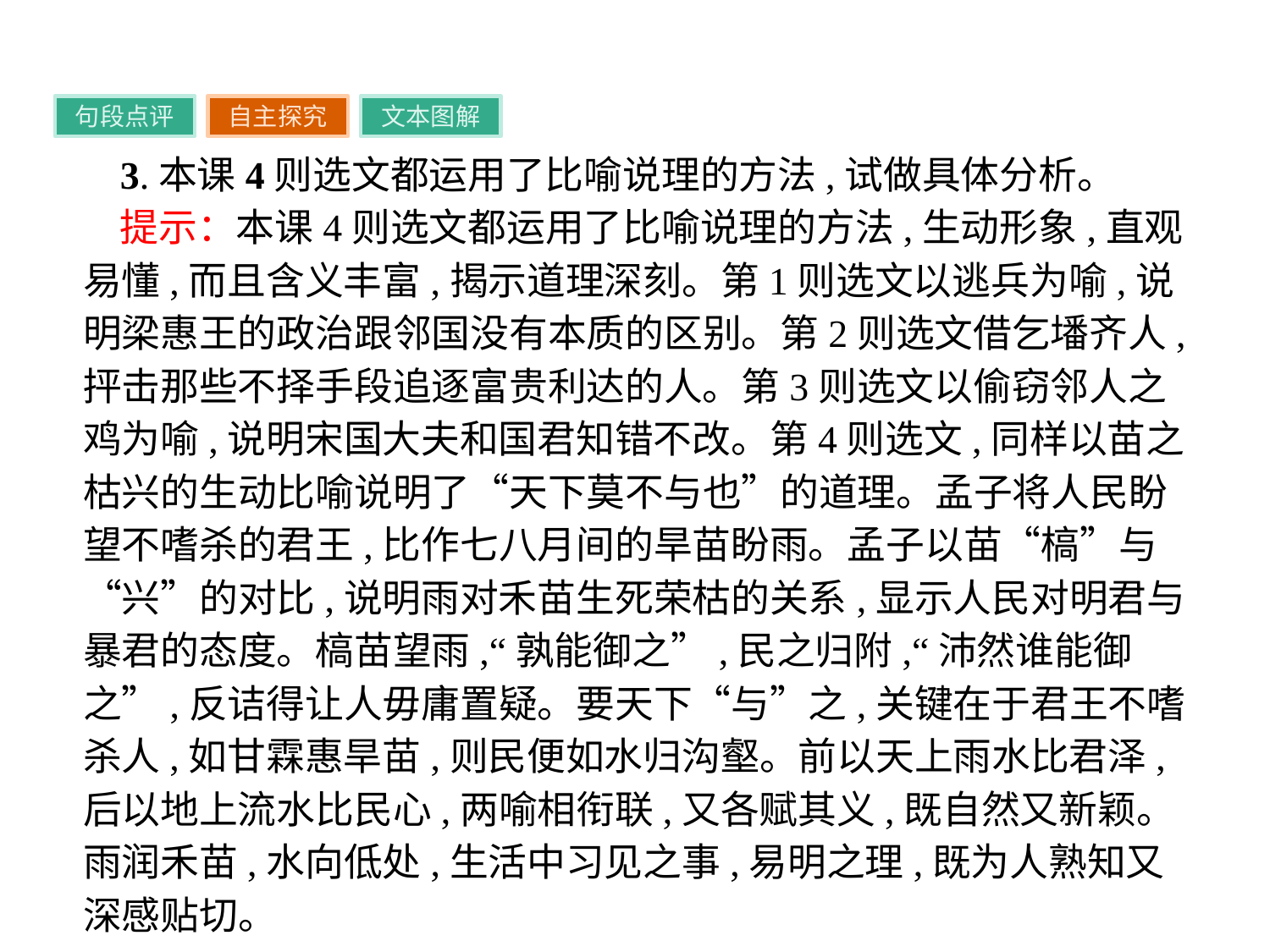

句段点评
自主探究
文本图解
3.本课4则选文都运用了比喻说理的方法,试做具体分析。
提示：本课4则选文都运用了比喻说理的方法,生动形象,直观易懂,而且含义丰富,揭示道理深刻。第1则选文以逃兵为喻,说明梁惠王的政治跟邻国没有本质的区别。第2则选文借乞墦齐人,抨击那些不择手段追逐富贵利达的人。第3则选文以偷窃邻人之鸡为喻,说明宋国大夫和国君知错不改。第4则选文,同样以苗之枯兴的生动比喻说明了“天下莫不与也”的道理。孟子将人民盼望不嗜杀的君王,比作七八月间的旱苗盼雨。孟子以苗“槁”与“兴”的对比,说明雨对禾苗生死荣枯的关系,显示人民对明君与暴君的态度。槁苗望雨,“孰能御之”,民之归附,“沛然谁能御之”,反诘得让人毋庸置疑。要天下“与”之,关键在于君王不嗜杀人,如甘霖惠旱苗,则民便如水归沟壑。前以天上雨水比君泽,后以地上流水比民心,两喻相衔联,又各赋其义,既自然又新颖。雨润禾苗,水向低处,生活中习见之事,易明之理,既为人熟知又深感贴切。